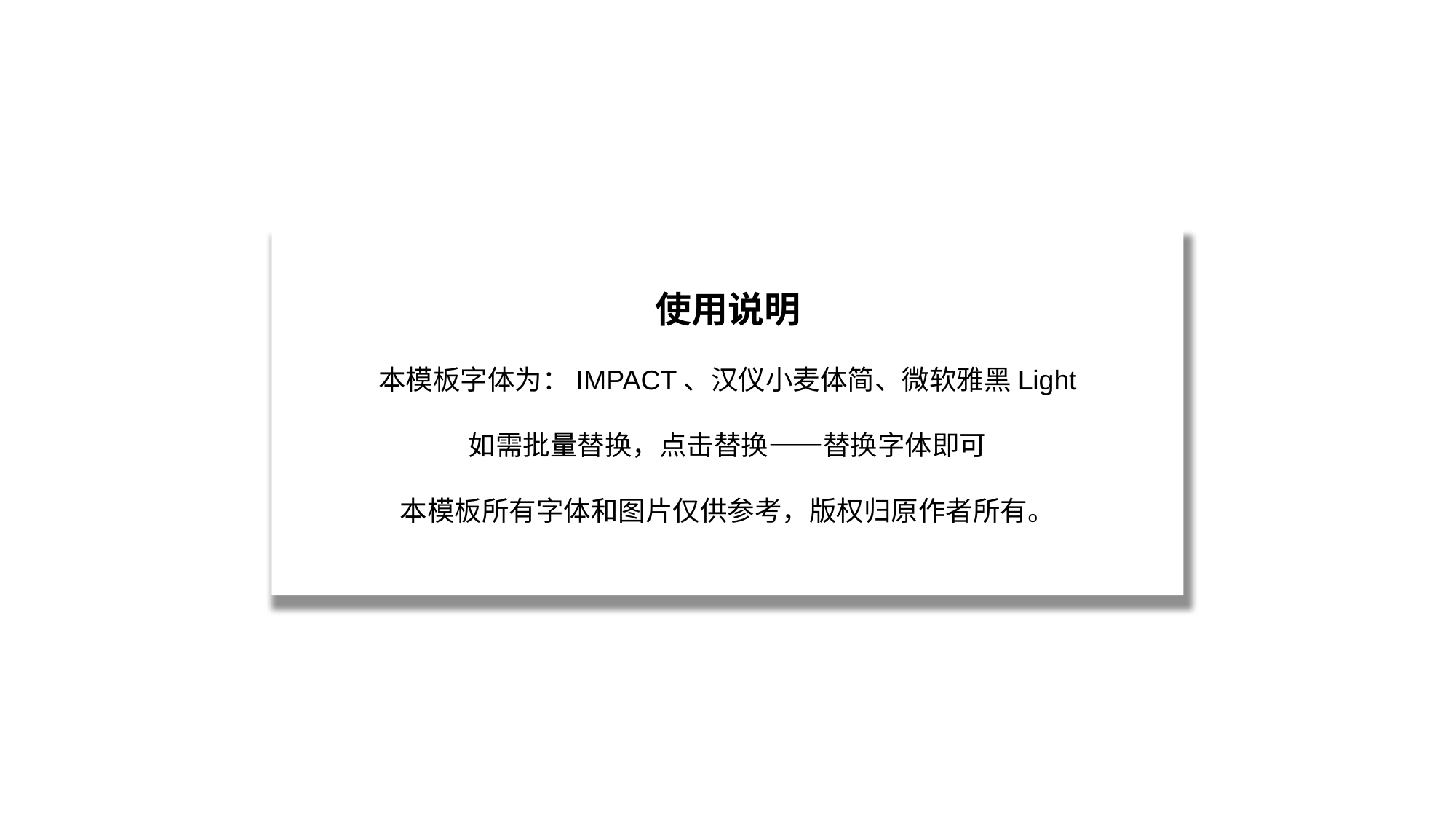

使用说明
本模板字体为：IMPACT、汉仪小麦体简、微软雅黑Light
如需批量替换，点击替换——替换字体即可
本模板所有字体和图片仅供参考，版权归原作者所有。